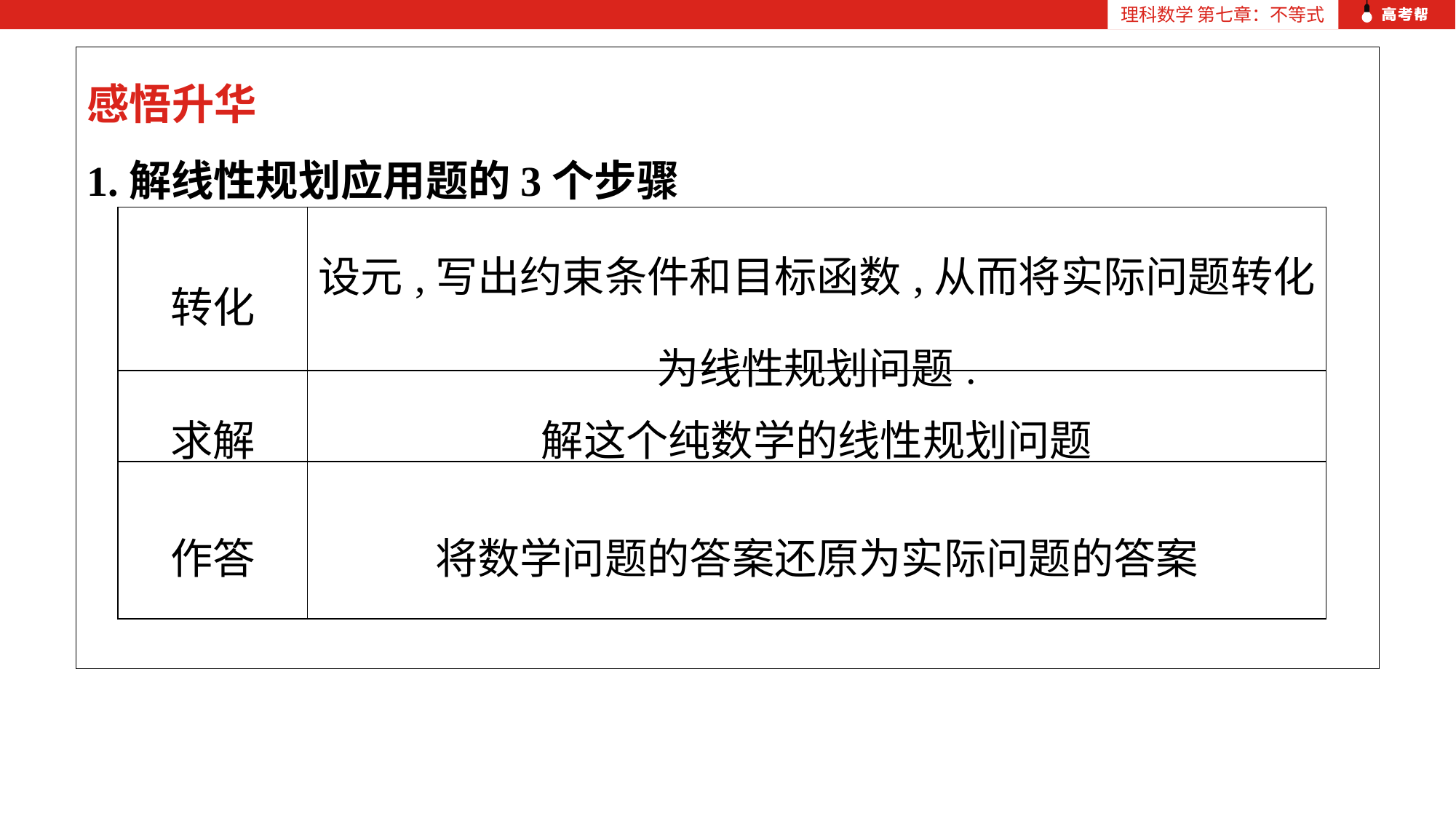

感悟升华
1.解线性规划应用题的3个步骤

| 转化 | 设元,写出约束条件和目标函数,从而将实际问题转化为线性规划问题. |
| --- | --- |
| 求解 | 解这个纯数学的线性规划问题 |
| 作答 | 将数学问题的答案还原为实际问题的答案 |